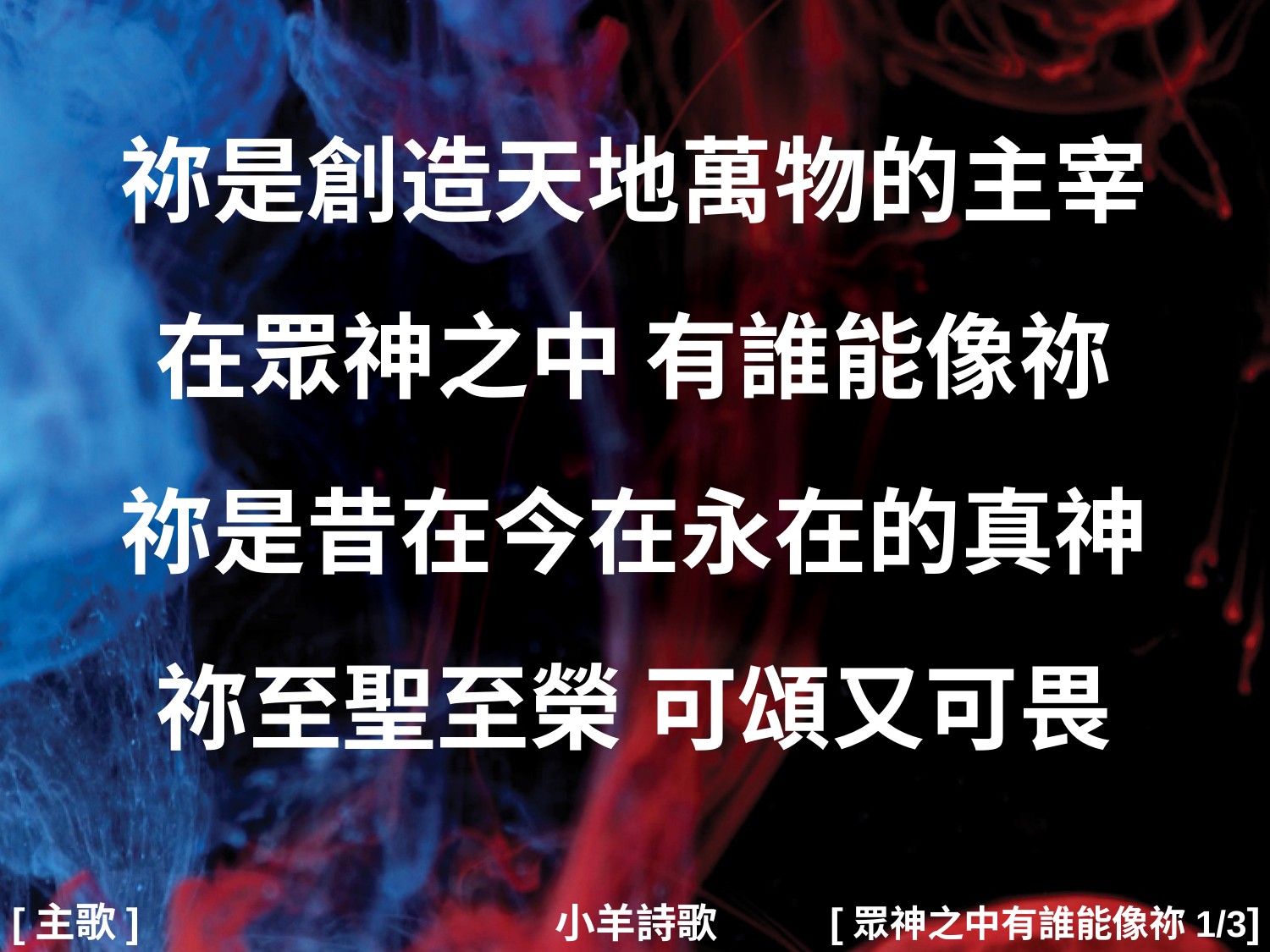

祢是創造天地萬物的主宰

在眾神之中 有誰能像祢

祢是昔在今在永在的真神

祢至聖至榮 可頌又可畏

#

[主歌]
[眾神之中有誰能像祢1/3]
小羊詩歌